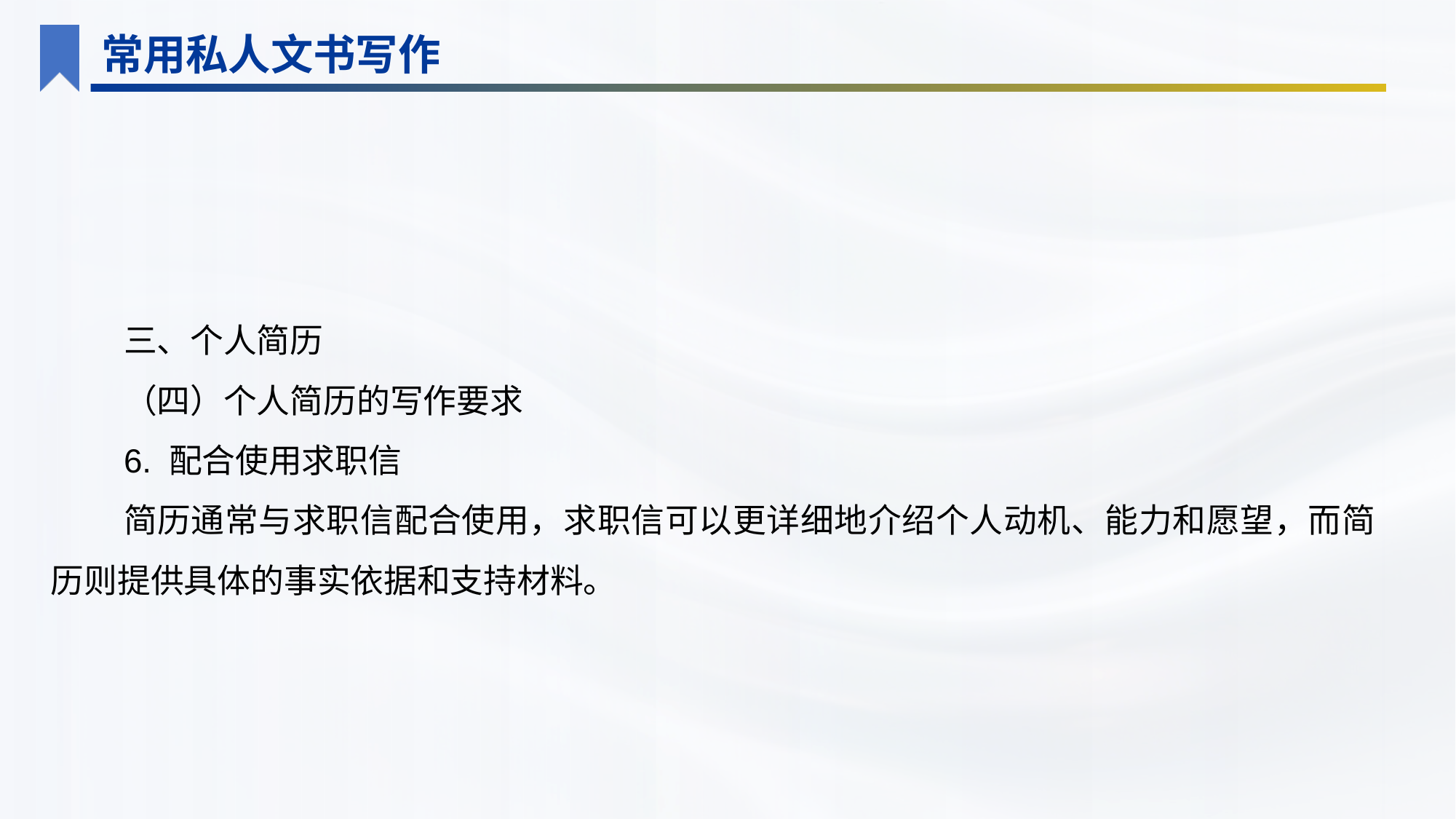

常用私人文书写作
三、个人简历
（四）个人简历的写作要求
6. 配合使用求职信
简历通常与求职信配合使用，求职信可以更详细地介绍个人动机、能力和愿望，而简历则提供具体的事实依据和支持材料。